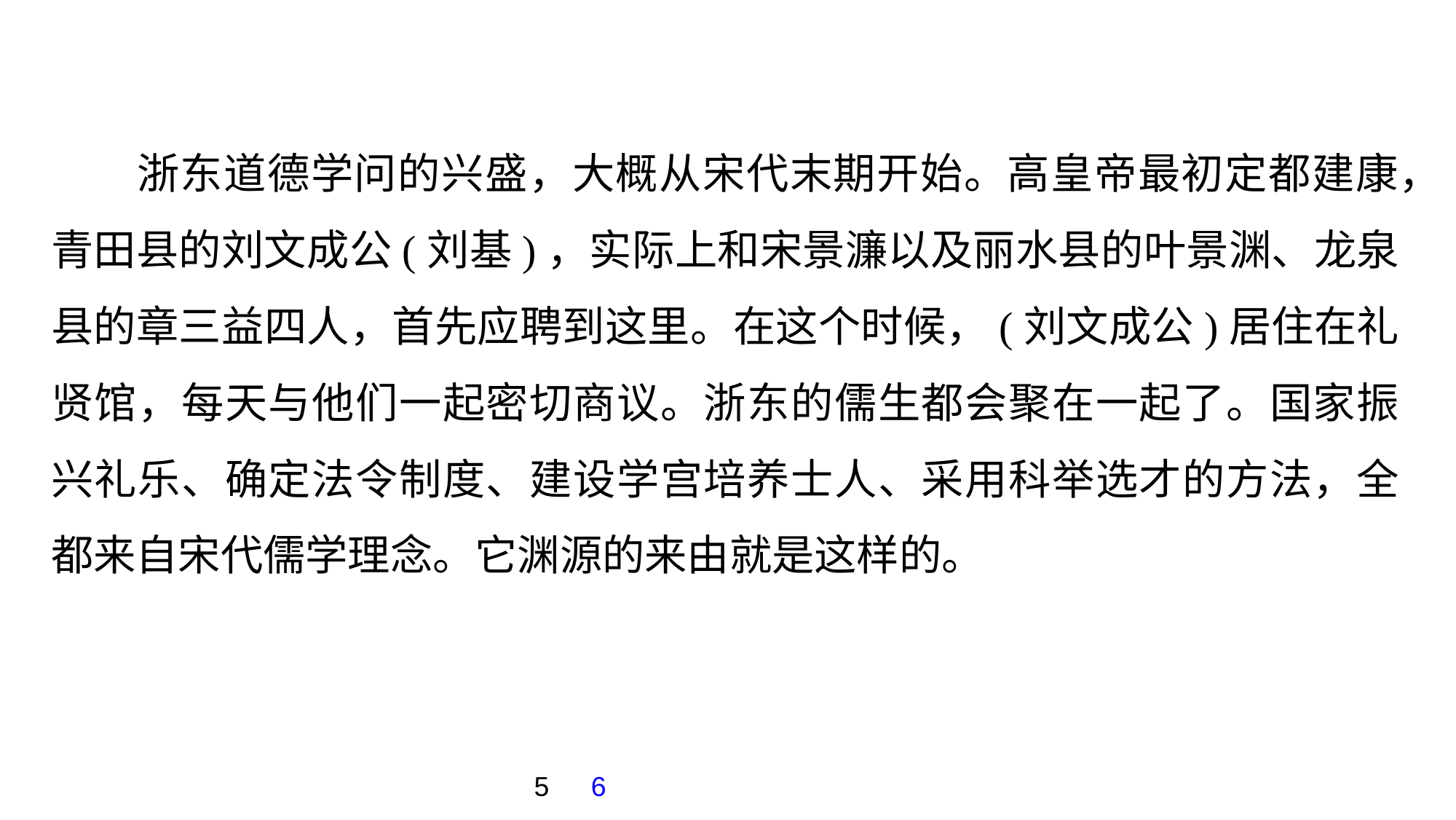

浙东道德学问的兴盛，大概从宋代末期开始。高皇帝最初定都建康，青田县的刘文成公(刘基)，实际上和宋景濂以及丽水县的叶景渊、龙泉县的章三益四人，首先应聘到这里。在这个时候，(刘文成公)居住在礼贤馆，每天与他们一起密切商议。浙东的儒生都会聚在一起了。国家振兴礼乐、确定法令制度、建设学宫培养士人、采用科举选才的方法，全都来自宋代儒学理念。它渊源的来由就是这样的。
5
6